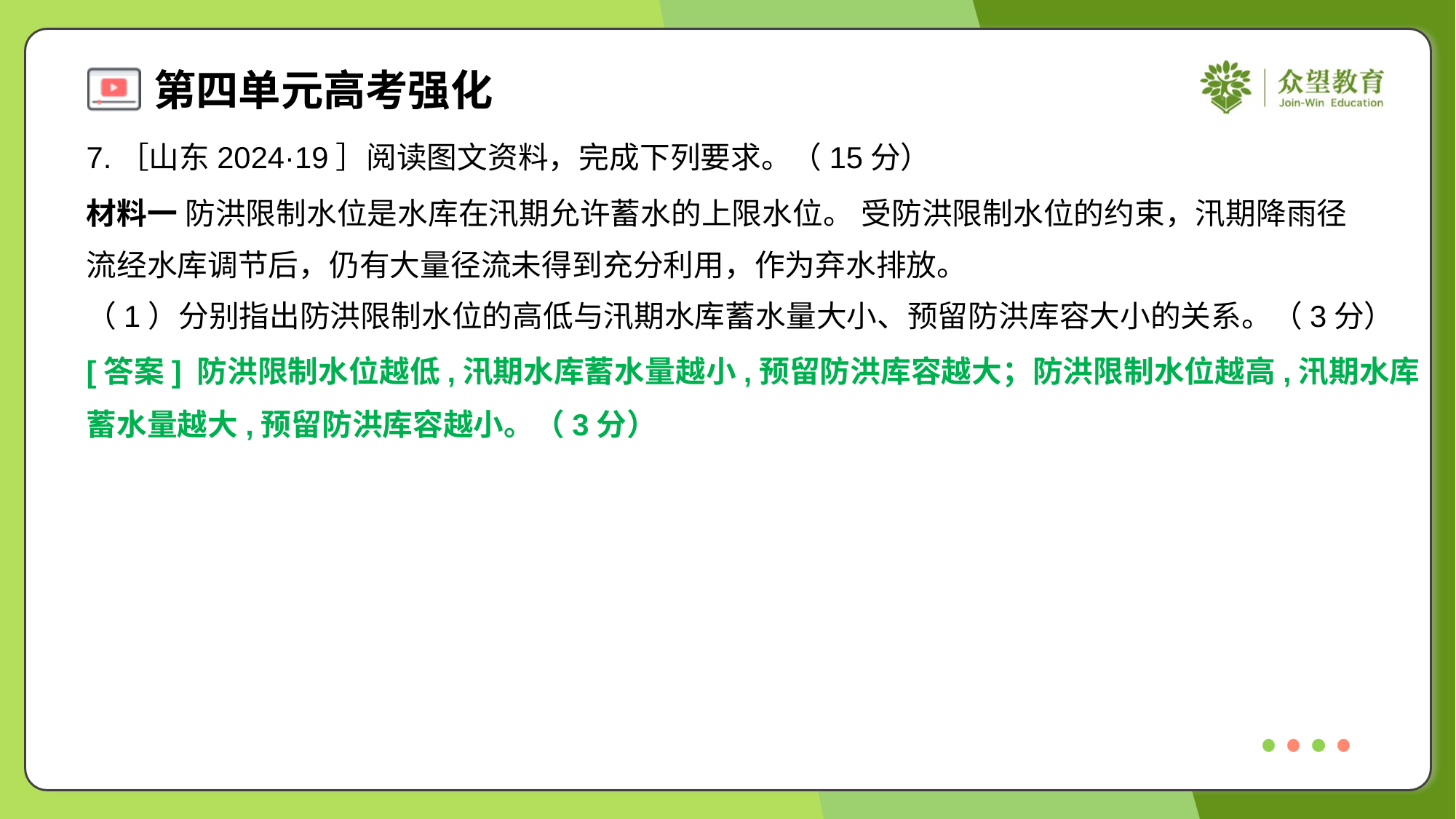

7.［山东2024·19］阅读图文资料，完成下列要求。（15分）
材料一 防洪限制水位是水库在汛期允许蓄水的上限水位。 受防洪限制水位的约束，汛期降雨径
流经水库调节后，仍有大量径流未得到充分利用，作为弃水排放。
（1）分别指出防洪限制水位的高低与汛期水库蓄水量大小、预留防洪库容大小的关系。（3分）
[答案] 防洪限制水位越低,汛期水库蓄水量越小,预留防洪库容越大；防洪限制水位越高,汛期水库
蓄水量越大,预留防洪库容越小。（3分）